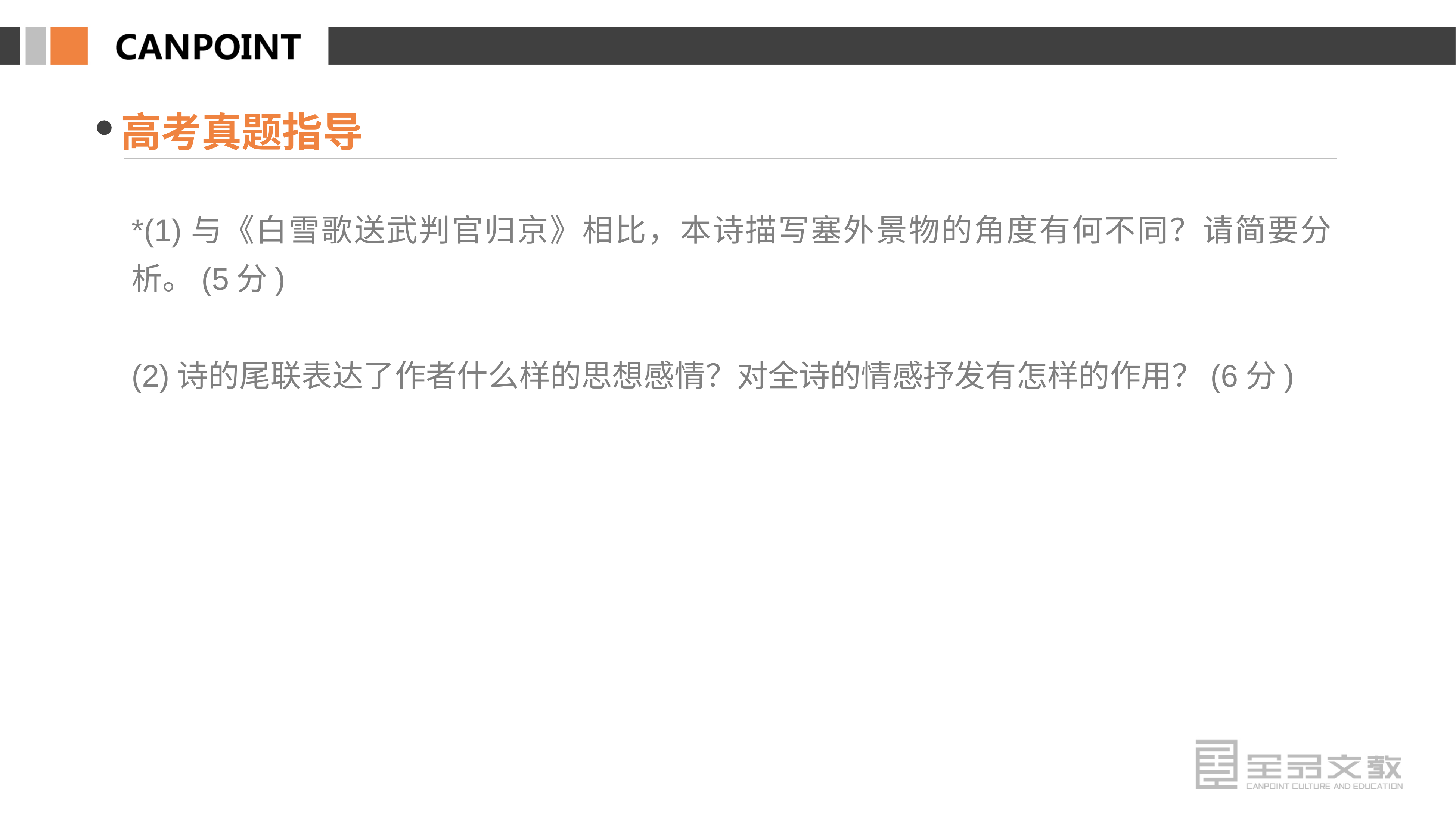

高考真题指导

*(1)与《白雪歌送武判官归京》相比，本诗描写塞外景物的角度有何不同？请简要分析。(5分)

(2)诗的尾联表达了作者什么样的思想感情？对全诗的情感抒发有怎样的作用？(6分)